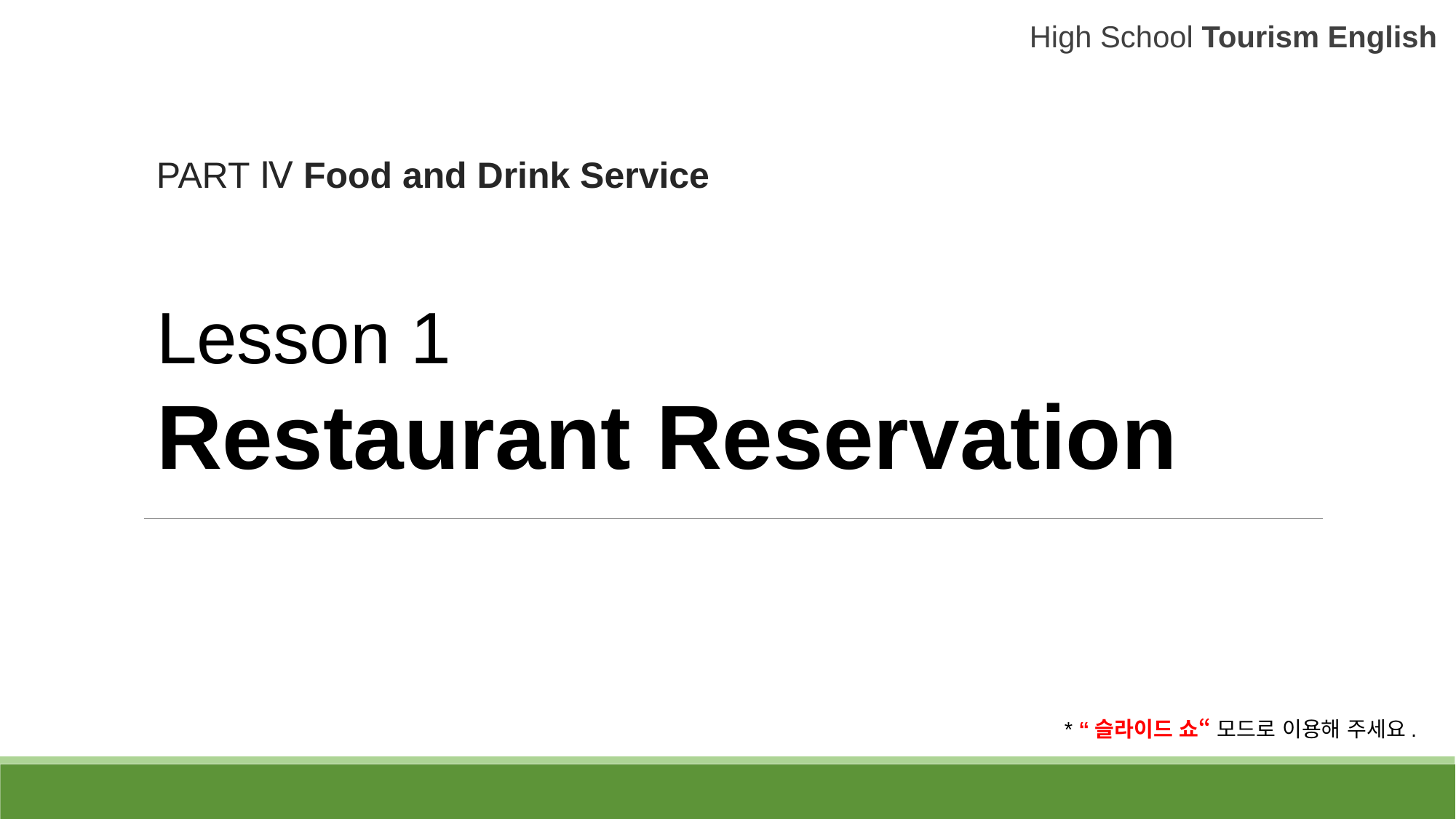

High School Tourism English
PART Ⅳ Food and Drink Service
# Lesson 1 Restaurant Reservation
* “슬라이드 쇼“ 모드로 이용해 주세요.